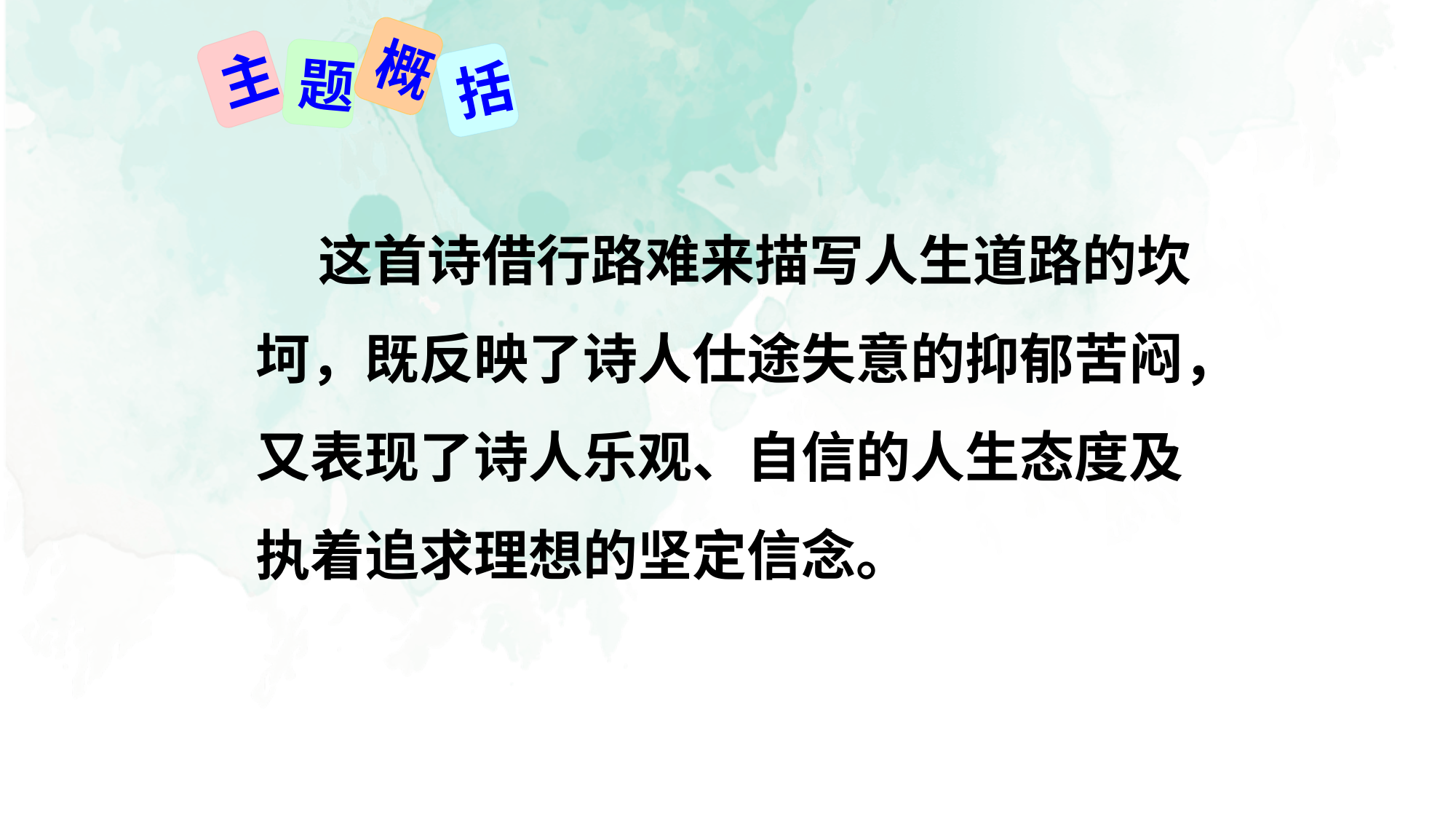

概
主
题
括
    这首诗借行路难来描写人生道路的坎坷，既反映了诗人仕途失意的抑郁苦闷，又表现了诗人乐观、自信的人生态度及执着追求理想的坚定信念。